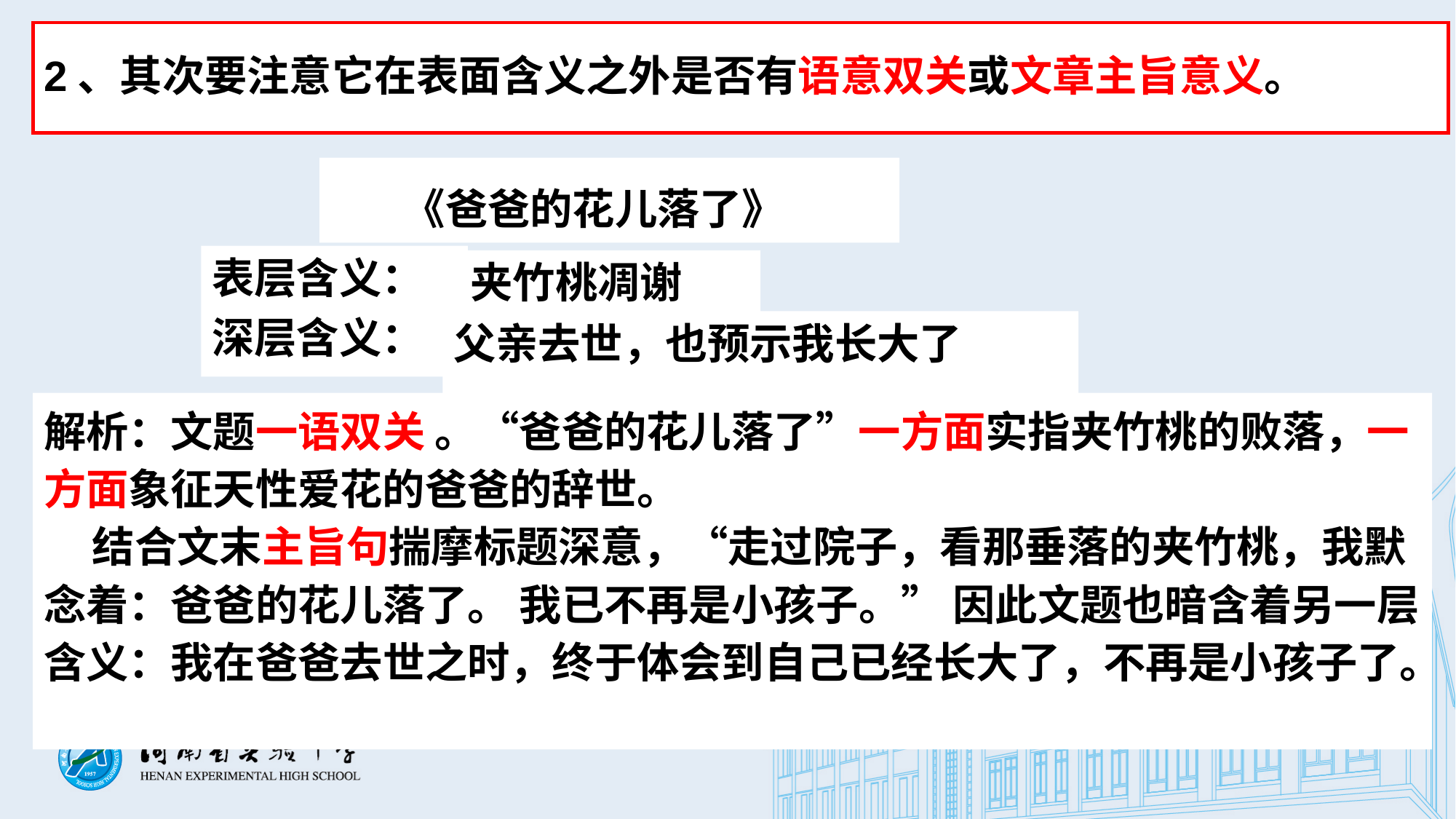

2、其次要注意它在表面含义之外是否有语意双关或文章主旨意义。
    《爸爸的花儿落了》
表层含义：
深层含义：
夹竹桃凋谢

父亲去世，也预示我长大了

解析：文题一语双关 。“爸爸的花儿落了”一方面实指夹竹桃的败落，一方面象征天性爱花的爸爸的辞世。
    结合文末主旨句揣摩标题深意，“走过院子，看那垂落的夹竹桃，我默念着：爸爸的花儿落了。 我已不再是小孩子。” 因此文题也暗含着另一层含义：我在爸爸去世之时，终于体会到自己已经长大了，不再是小孩子了。